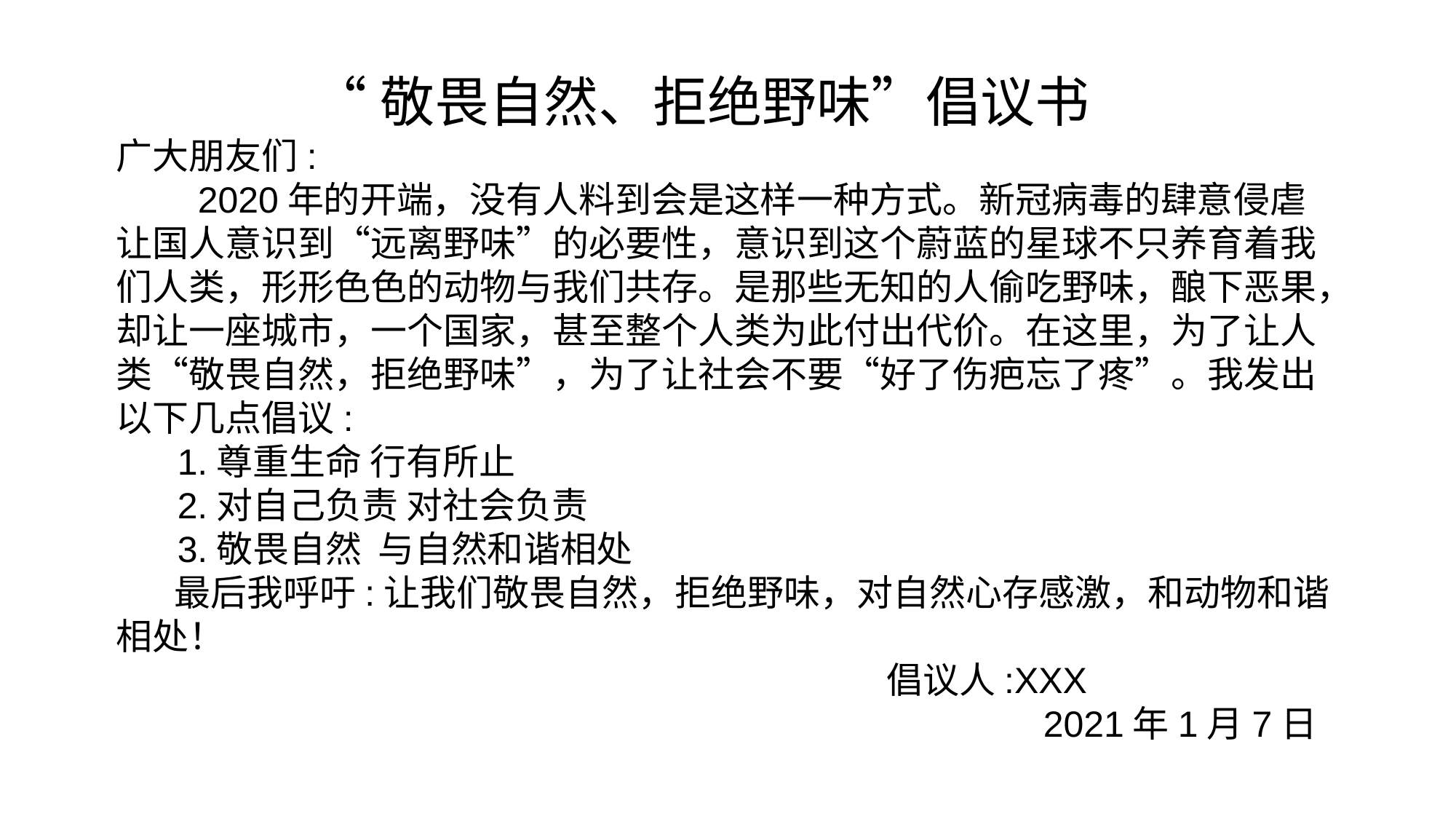

“敬畏自然、拒绝野味”倡议书
广大朋友们:
        2020年的开端，没有人料到会是这样一种方式。新冠病毒的肆意侵虐让国人意识到“远离野味”的必要性，意识到这个蔚蓝的星球不只养育着我们人类，形形色色的动物与我们共存。是那些无知的人偷吃野味，酿下恶果，却让一座城市，一个国家，甚至整个人类为此付出代价。在这里，为了让人类“敬畏自然，拒绝野味”，为了让社会不要“好了伤疤忘了疼”。我发出以下几点倡议:
      1.尊重生命 行有所止
      2.对自己负责 对社会负责
      3.敬畏自然  与自然和谐相处
      最后我呼吁:让我们敬畏自然，拒绝野味，对自然心存感激，和动物和谐相处！
                                                                                             倡议人:XXX
                                                                                           2021年1月7日